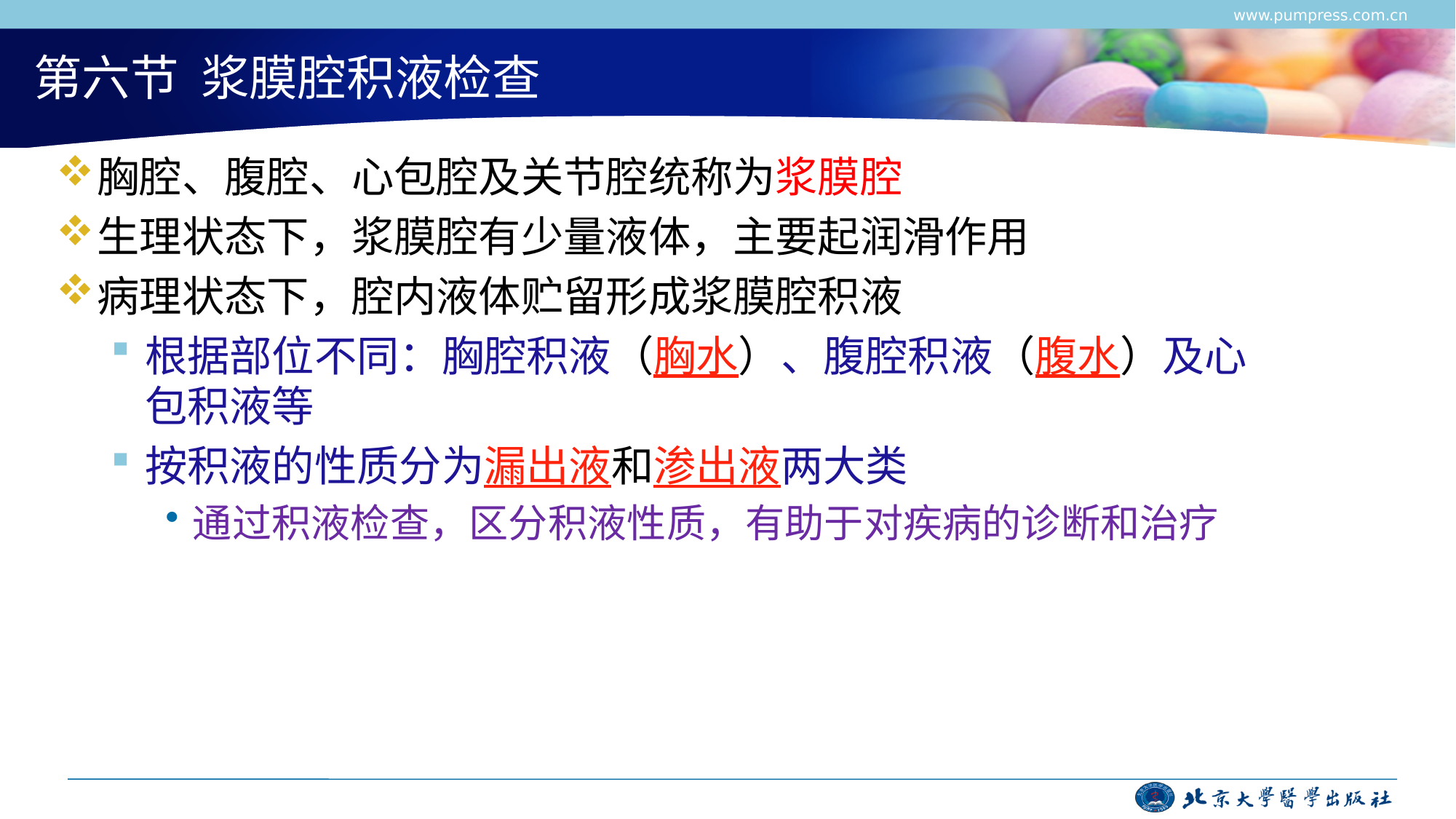

www.pumpress.com.cn
# 第六节  浆膜腔积液检查
胸腔、腹腔、心包腔及关节腔统称为浆膜腔
生理状态下，浆膜腔有少量液体，主要起润滑作用
病理状态下，腔内液体贮留形成浆膜腔积液
根据部位不同：胸腔积液（胸水）、腹腔积液（腹水）及心包积液等
按积液的性质分为漏出液和渗出液两大类
通过积液检查，区分积液性质，有助于对疾病的诊断和治疗